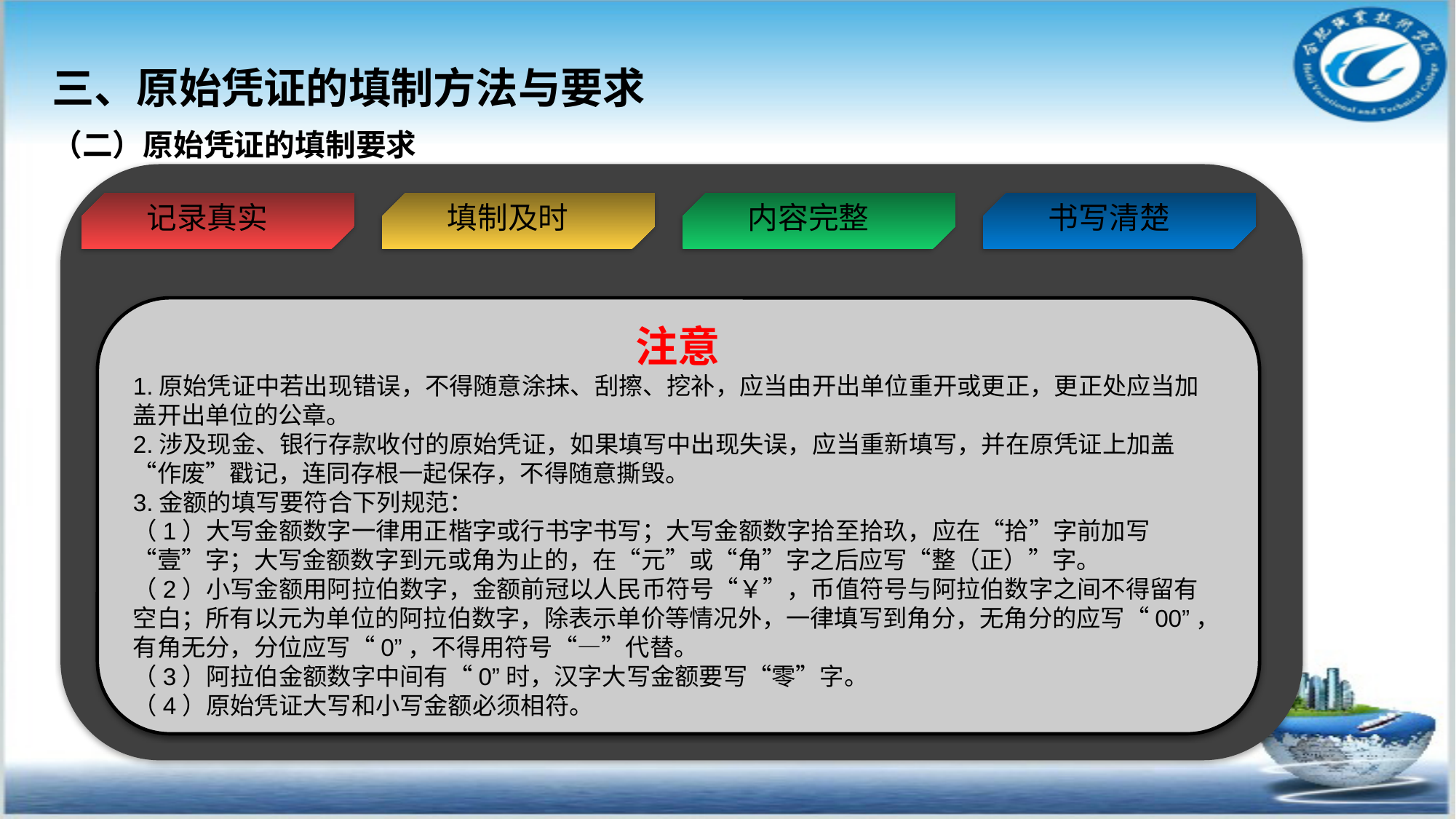

三、原始凭证的填制方法与要求

（二）原始凭证的填制要求

记录真实

填制及时

内容完整

书写清楚

注意
1.原始凭证中若出现错误，不得随意涂抹、刮擦、挖补，应当由开出单位重开或更正，更正处应当加盖开出单位的公章。
2.涉及现金、银行存款收付的原始凭证，如果填写中出现失误，应当重新填写，并在原凭证上加盖“作废”戳记，连同存根一起保存，不得随意撕毁。
3.金额的填写要符合下列规范：
（1）大写金额数字一律用正楷字或行书字书写；大写金额数字拾至拾玖，应在“拾”字前加写“壹”字；大写金额数字到元或角为止的，在“元”或“角”字之后应写“整（正）”字。
（2）小写金额用阿拉伯数字，金额前冠以人民币符号“￥”，币值符号与阿拉伯数字之间不得留有空白；所有以元为单位的阿拉伯数字，除表示单价等情况外，一律填写到角分，无角分的应写“00”，有角无分，分位应写“0”，不得用符号“—”代替。
（3）阿拉伯金额数字中间有“0”时，汉字大写金额要写“零”字。
（4）原始凭证大写和小写金额必须相符。